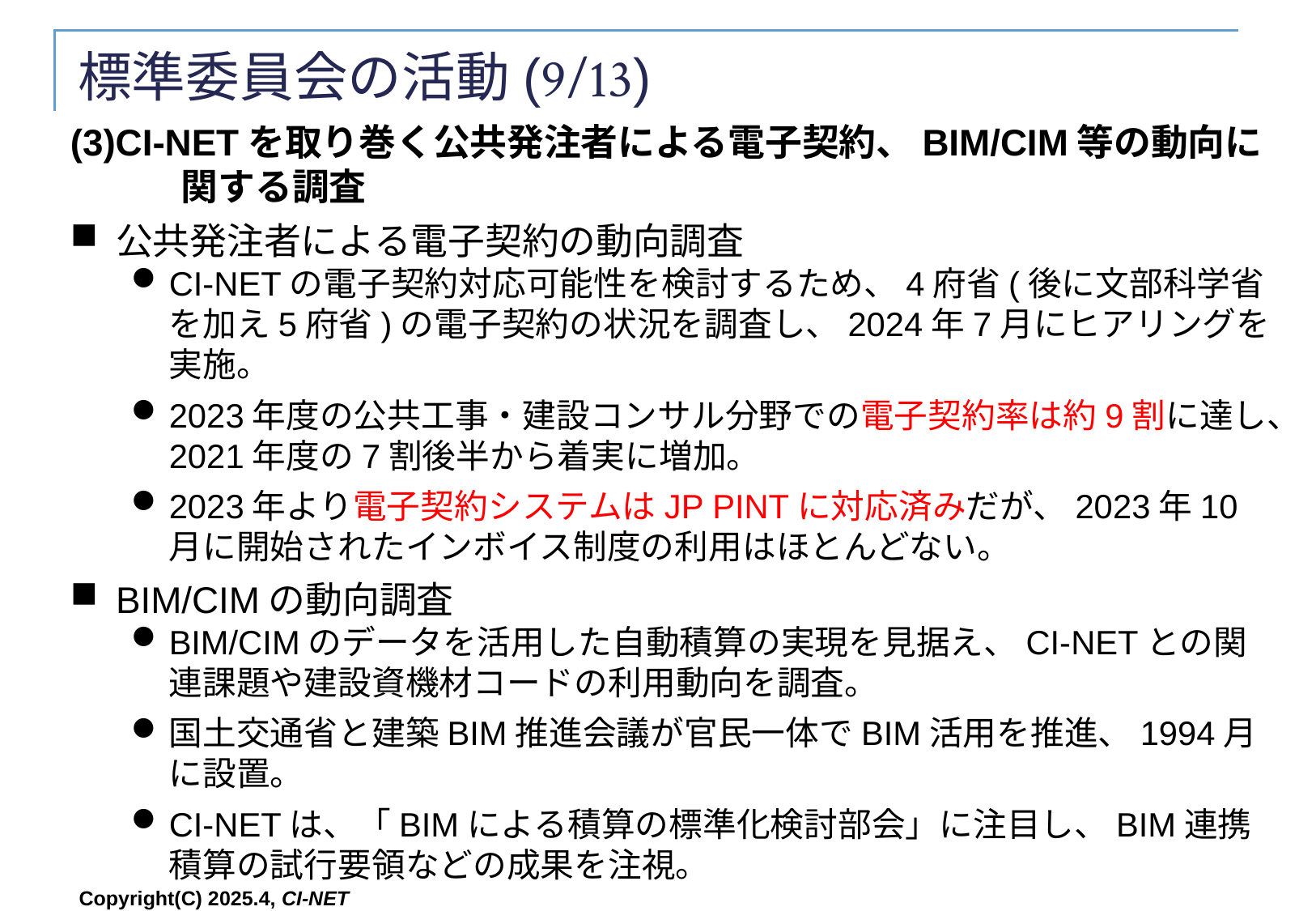

# 標準委員会の活動(9/13)
(3)CI-NETを取り巻く公共発注者による電子契約、BIM/CIM等の動向に
　　　関する調査
公共発注者による電子契約の動向調査
CI-NETの電子契約対応可能性を検討するため、4府省(後に文部科学省を加え5府省)の電子契約の状況を調査し、2024年7月にヒアリングを実施。
2023年度の公共工事・建設コンサル分野での電子契約率は約9割に達し、2021年度の7割後半から着実に増加。
2023年より電子契約システムはJP PINTに対応済みだが、2023年10月に開始されたインボイス制度の利用はほとんどない。
BIM/CIMの動向調査
BIM/CIMのデータを活用した自動積算の実現を見据え、CI-NETとの関連課題や建設資機材コードの利用動向を調査。
国土交通省と建築BIM推進会議が官民一体でBIM活用を推進、1994月に設置。
CI-NETは、「BIMによる積算の標準化検討部会」に注目し、BIM連携積算の試行要領などの成果を注視。
25